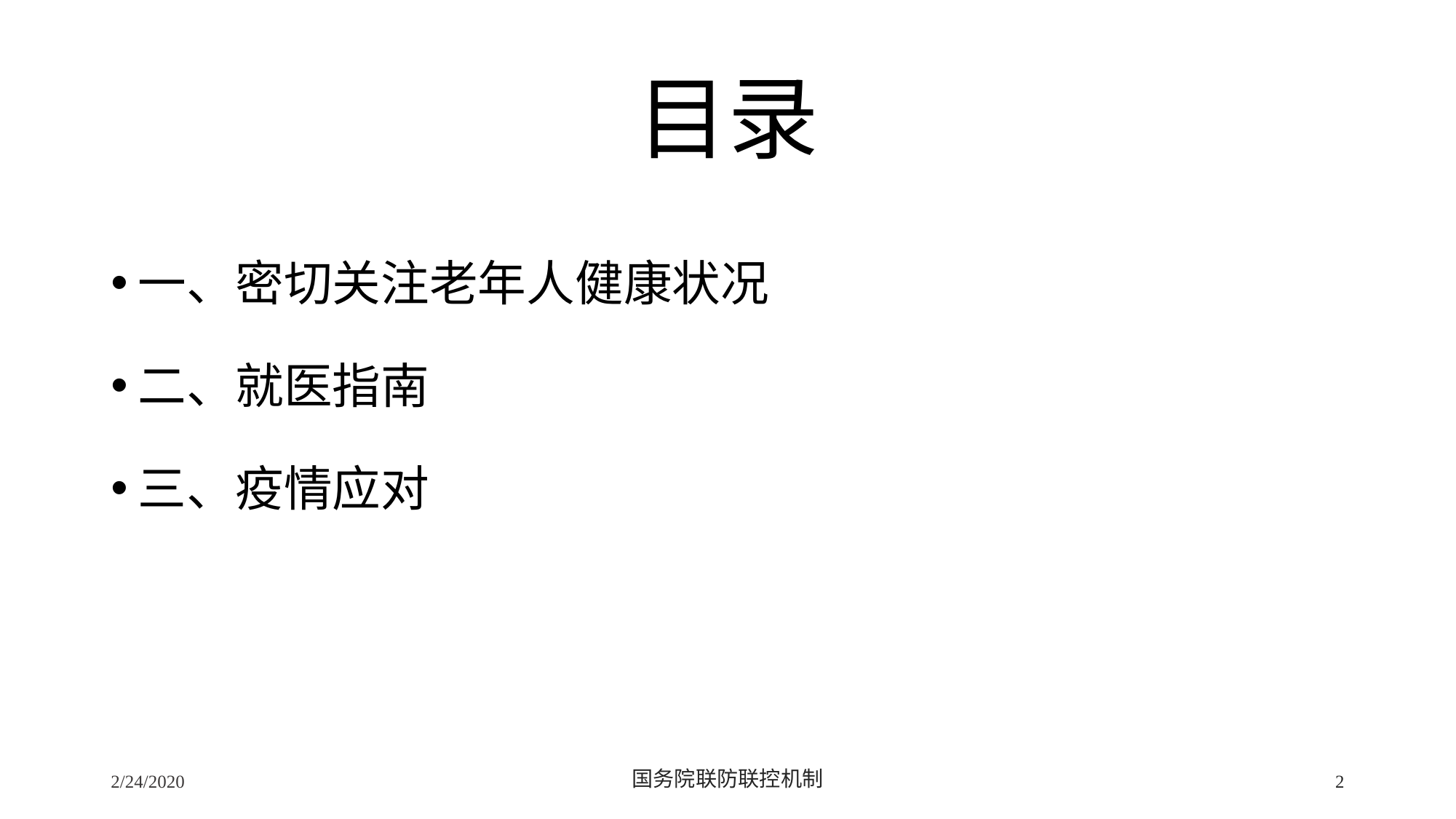

# 目录
一、密切关注老年人健康状况
二、就医指南
三、疫情应对
2/24/2020
国务院联防联控机制
2